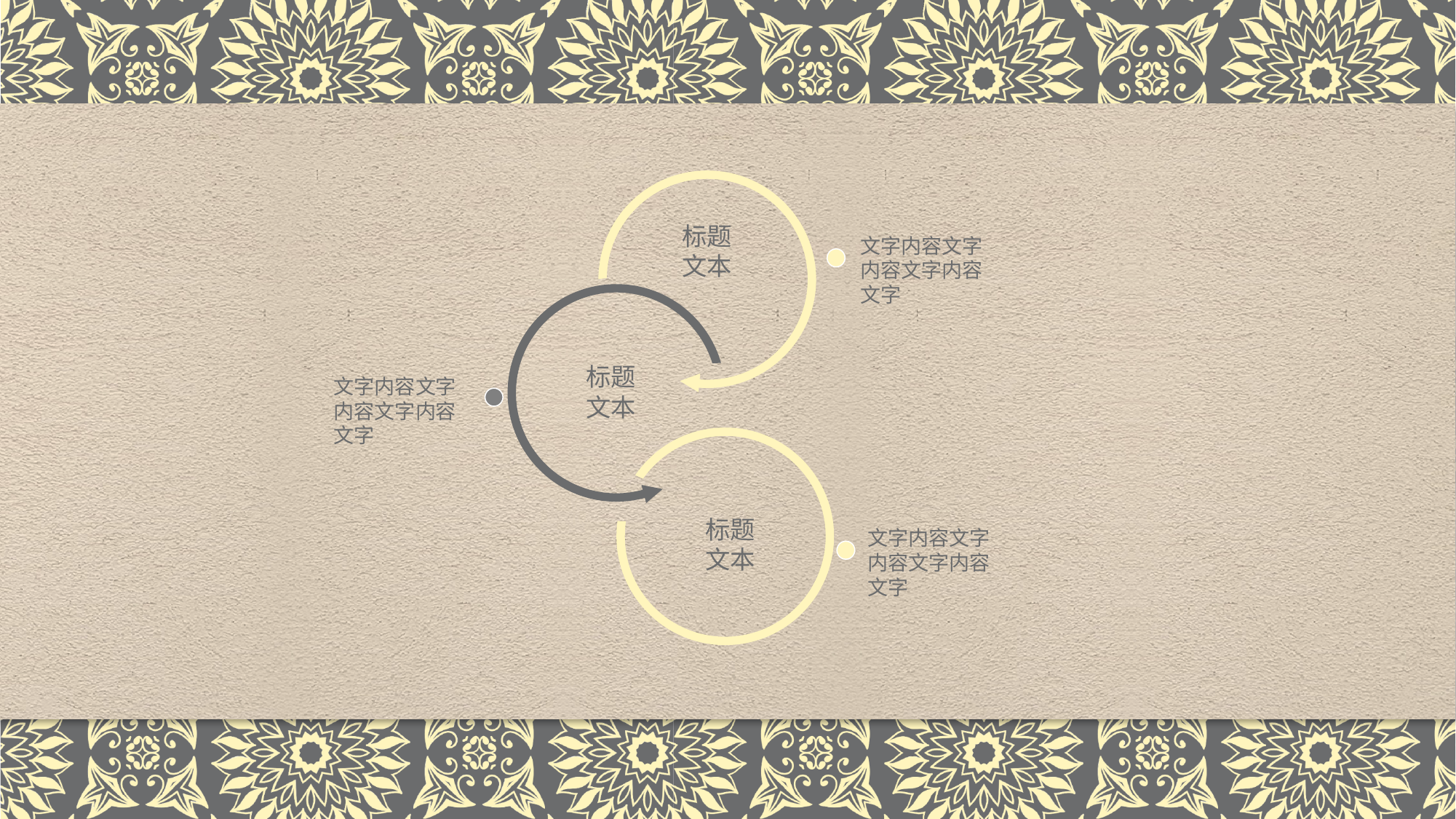

标题文本
文字内容文字内容文字内容文字

标题文本
文字内容文字内容文字内容文字

标题文本
文字内容文字内容文字内容文字